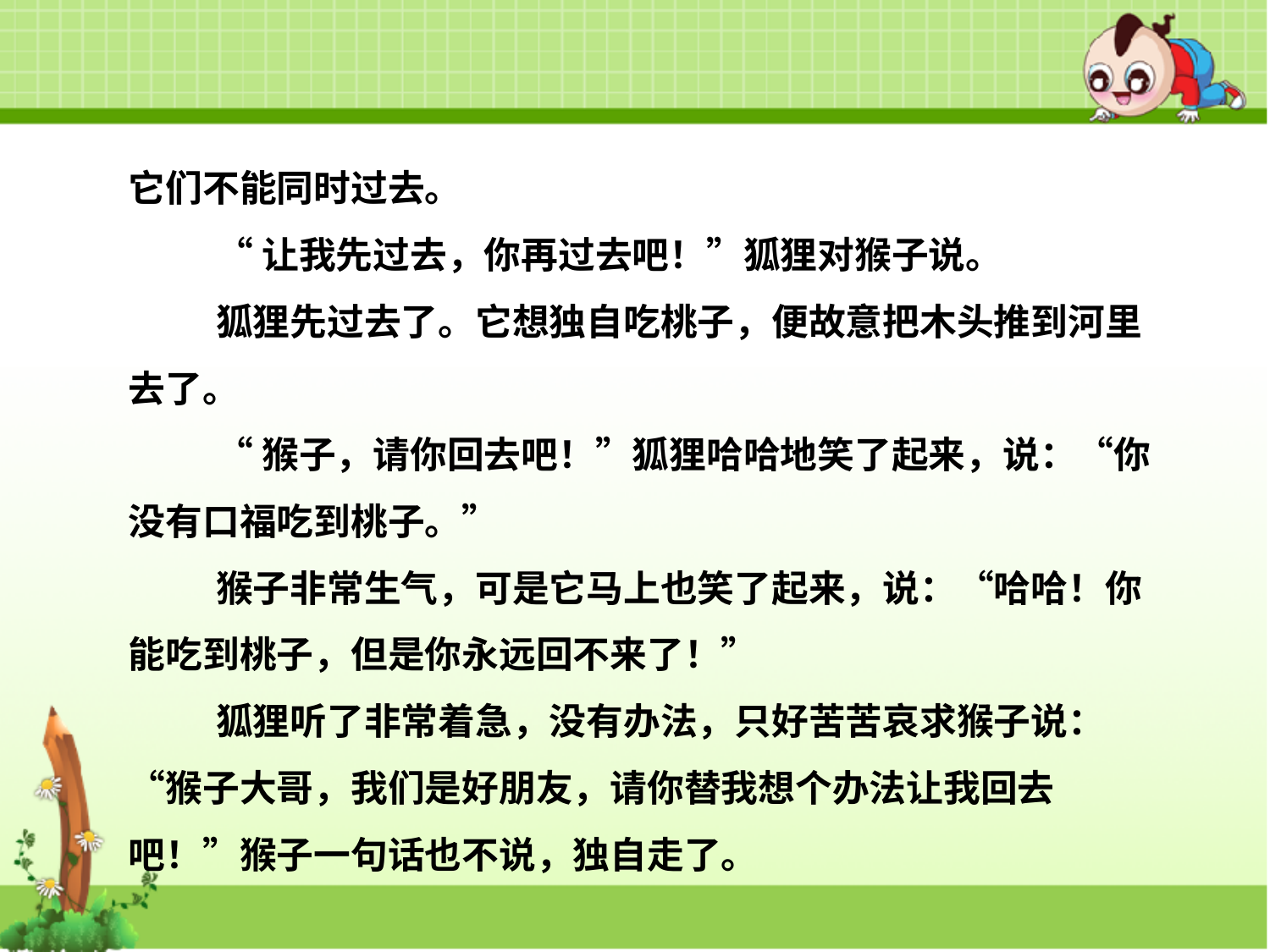

它们不能同时过去。
“让我先过去，你再过去吧！”狐狸对猴子说。
狐狸先过去了。它想独自吃桃子，便故意把木头推到河里去了。
“猴子，请你回去吧！”狐狸哈哈地笑了起来，说：“你没有口福吃到桃子。”
猴子非常生气，可是它马上也笑了起来，说：“哈哈！你能吃到桃子，但是你永远回不来了！”
狐狸听了非常着急，没有办法，只好苦苦哀求猴子说：“猴子大哥，我们是好朋友，请你替我想个办法让我回去吧！”猴子一句话也不说，独自走了。